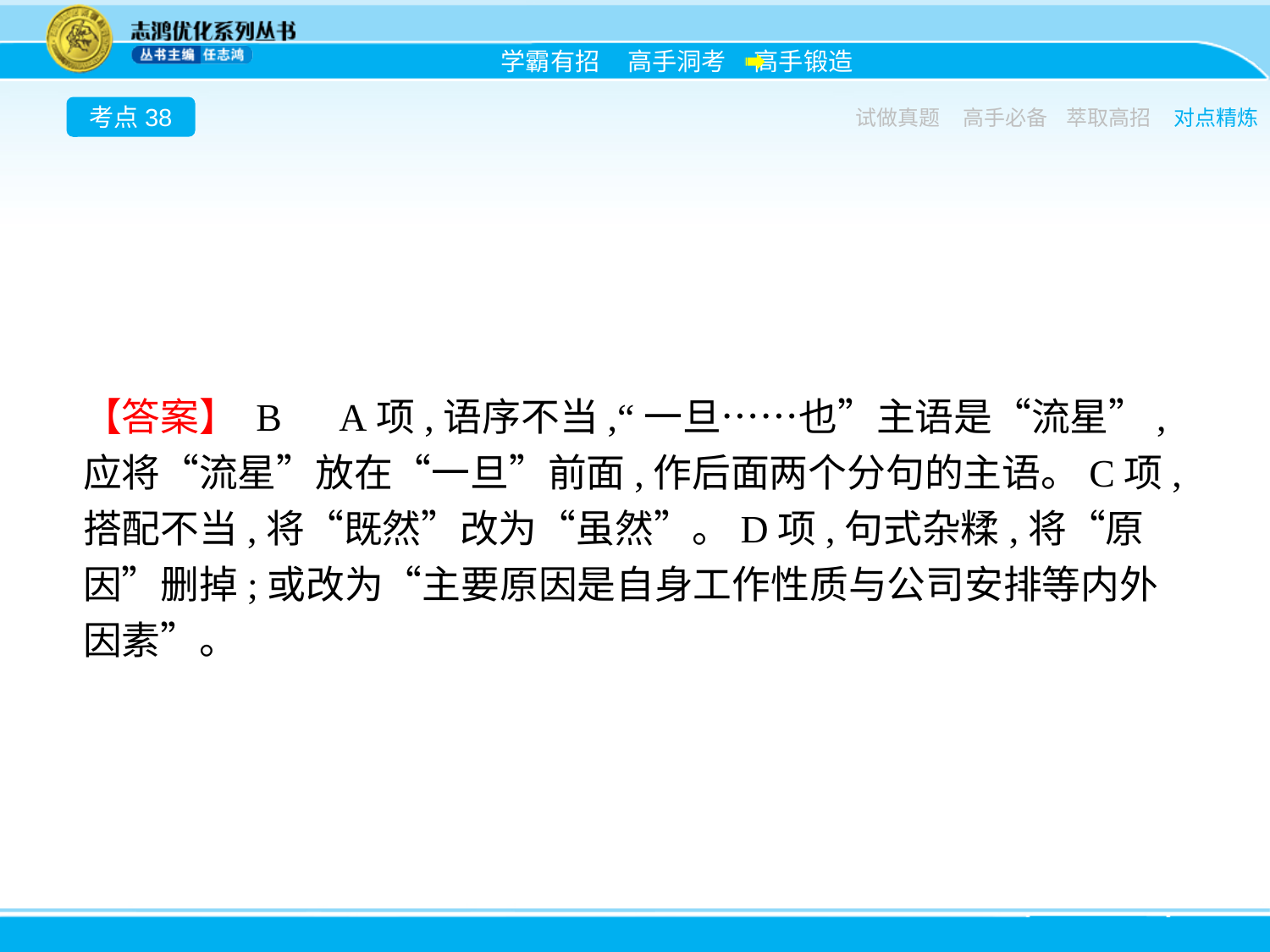

考点38
试做真题
高手必备
萃取高招
对点精炼
【答案】 B　A项,语序不当,“一旦……也”主语是“流星”,应将“流星”放在“一旦”前面,作后面两个分句的主语。C项,搭配不当,将“既然”改为“虽然”。D项,句式杂糅,将“原因”删掉;或改为“主要原因是自身工作性质与公司安排等内外因素”。